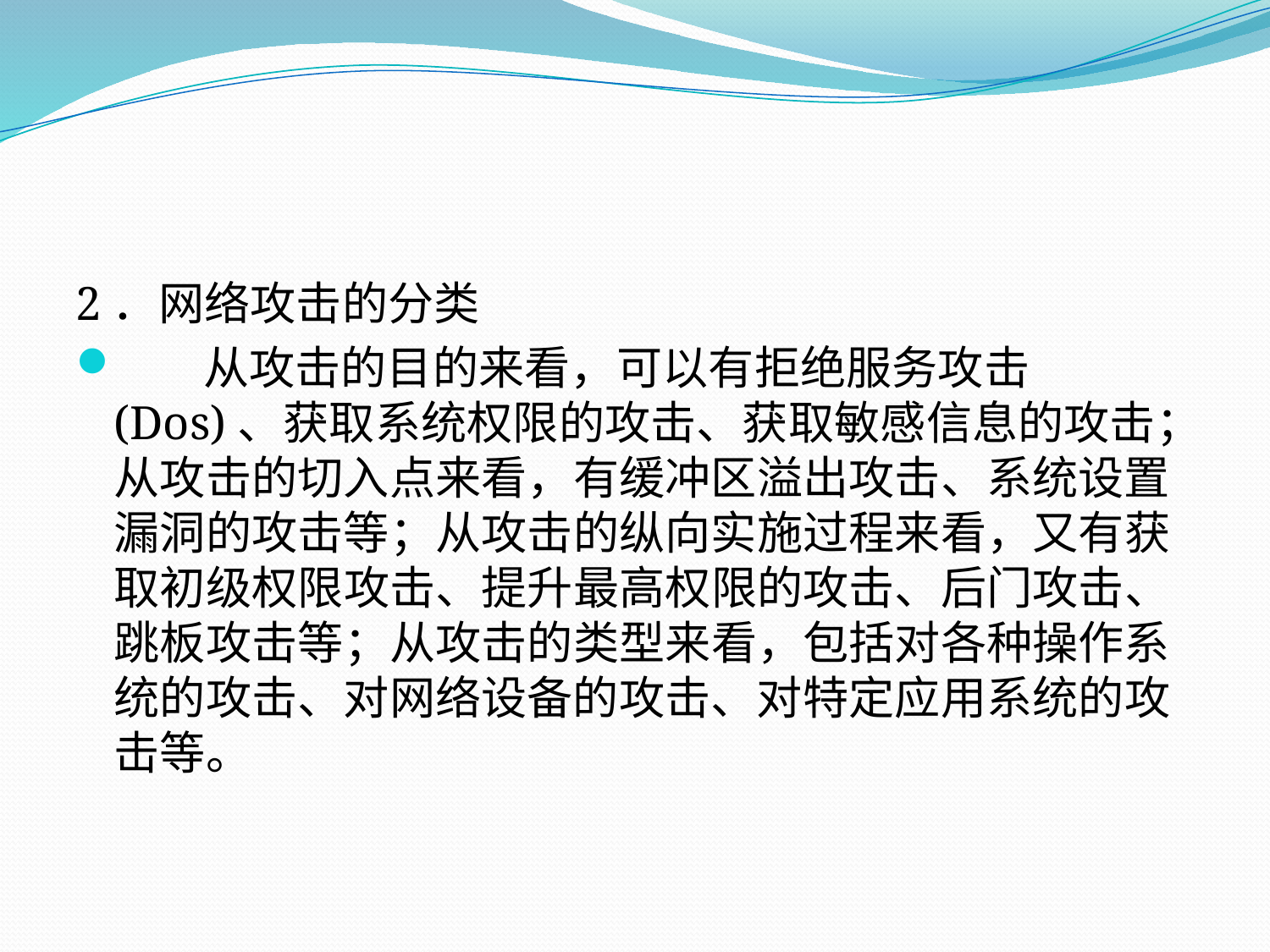

#
2．网络攻击的分类
       从攻击的目的来看，可以有拒绝服务攻击(Dos)、获取系统权限的攻击、获取敏感信息的攻击；从攻击的切入点来看，有缓冲区溢出攻击、系统设置漏洞的攻击等；从攻击的纵向实施过程来看，又有获取初级权限攻击、提升最高权限的攻击、后门攻击、跳板攻击等；从攻击的类型来看，包括对各种操作系统的攻击、对网络设备的攻击、对特定应用系统的攻击等。